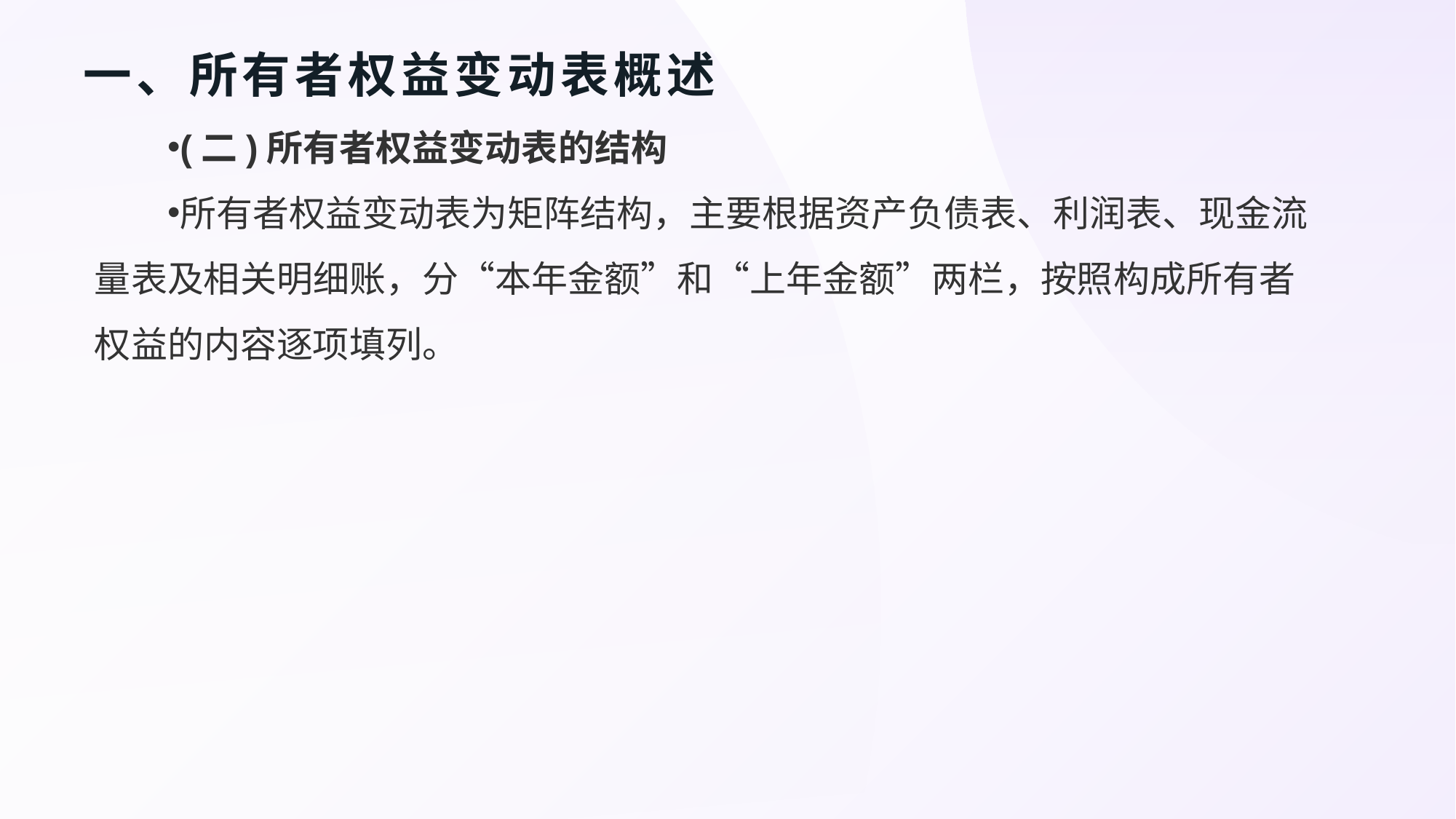

# 一、所有者权益变动表概述
(二)所有者权益变动表的结构
所有者权益变动表为矩阵结构，主要根据资产负债表、利润表、现金流量表及相关明细账，分“本年金额”和“上年金额”两栏，按照构成所有者权益的内容逐项填列。